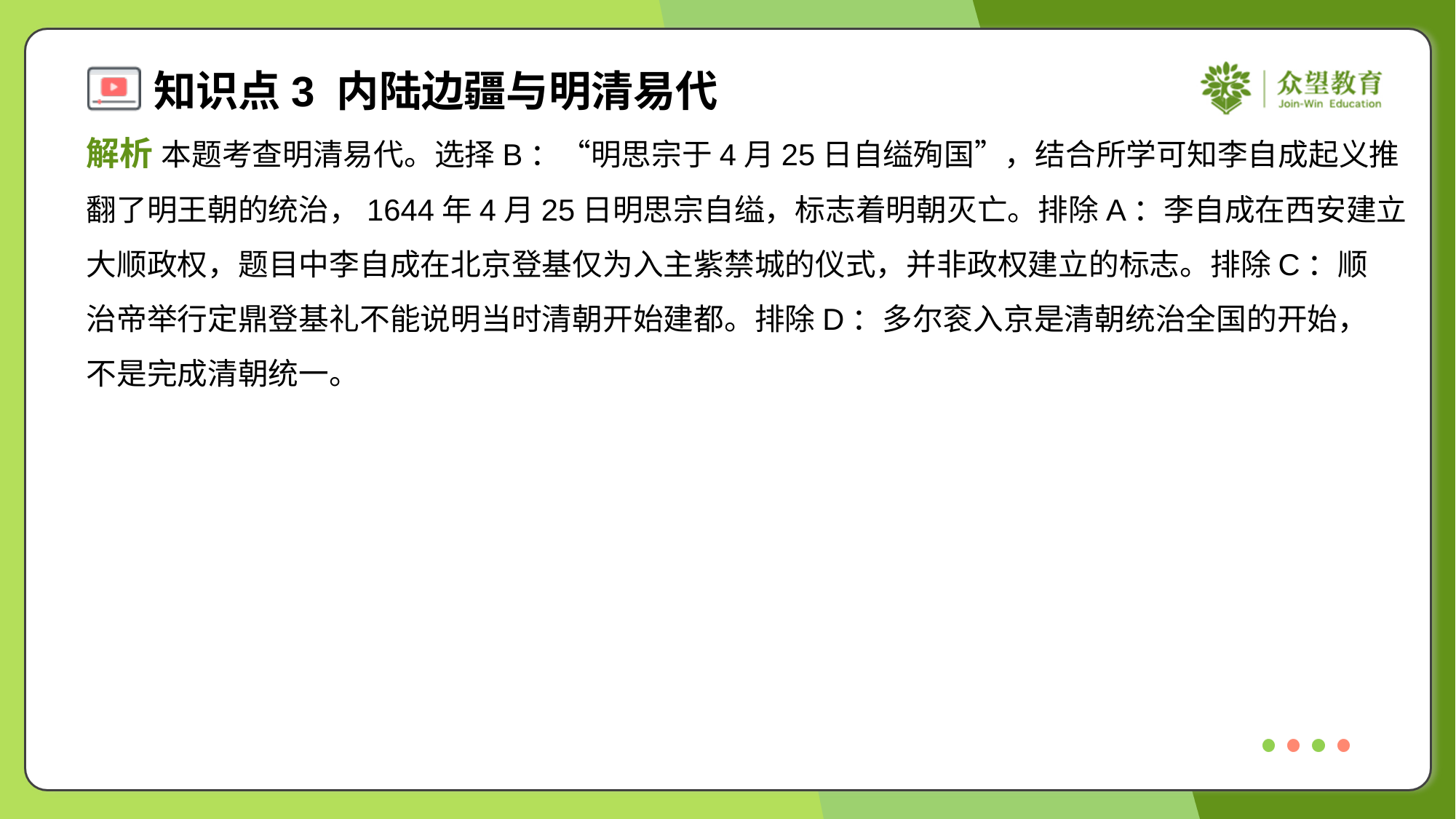

解析 本题考查明清易代。选择B：“明思宗于4月25日自缢殉国”，结合所学可知李自成起义推
翻了明王朝的统治，1644年4月25日明思宗自缢，标志着明朝灭亡。排除A：李自成在西安建立
大顺政权，题目中李自成在北京登基仅为入主紫禁城的仪式，并非政权建立的标志。排除C：顺
治帝举行定鼎登基礼不能说明当时清朝开始建都。排除D：多尔衮入京是清朝统治全国的开始，
不是完成清朝统一。